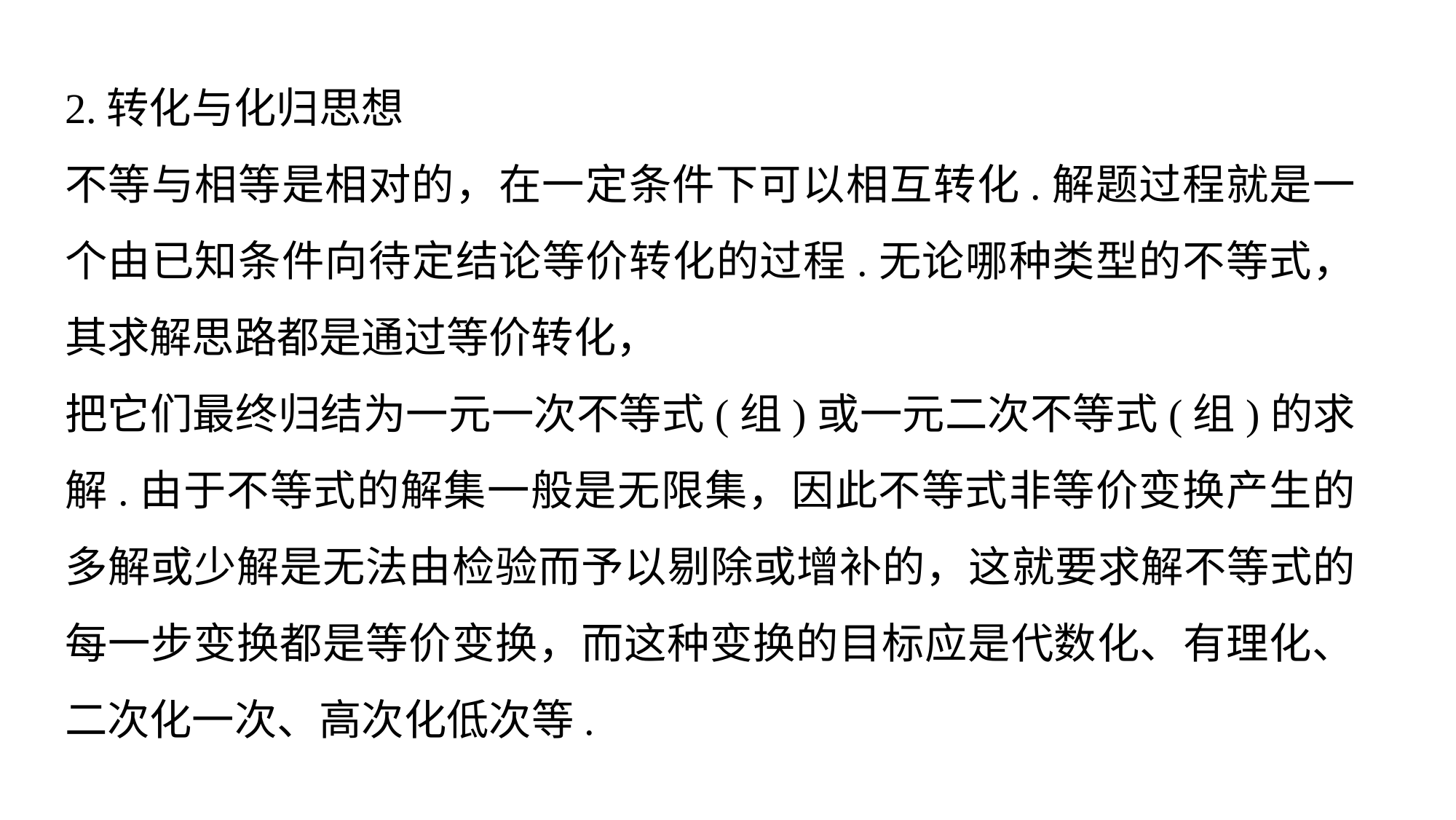

2.转化与化归思想
不等与相等是相对的，在一定条件下可以相互转化.解题过程就是一个由已知条件向待定结论等价转化的过程.无论哪种类型的不等式，其求解思路都是通过等价转化，
把它们最终归结为一元一次不等式(组)或一元二次不等式(组)的求解.由于不等式的解集一般是无限集，因此不等式非等价变换产生的多解或少解是无法由检验而予以剔除或增补的，这就要求解不等式的每一步变换都是等价变换，而这种变换的目标应是代数化、有理化、二次化一次、高次化低次等.